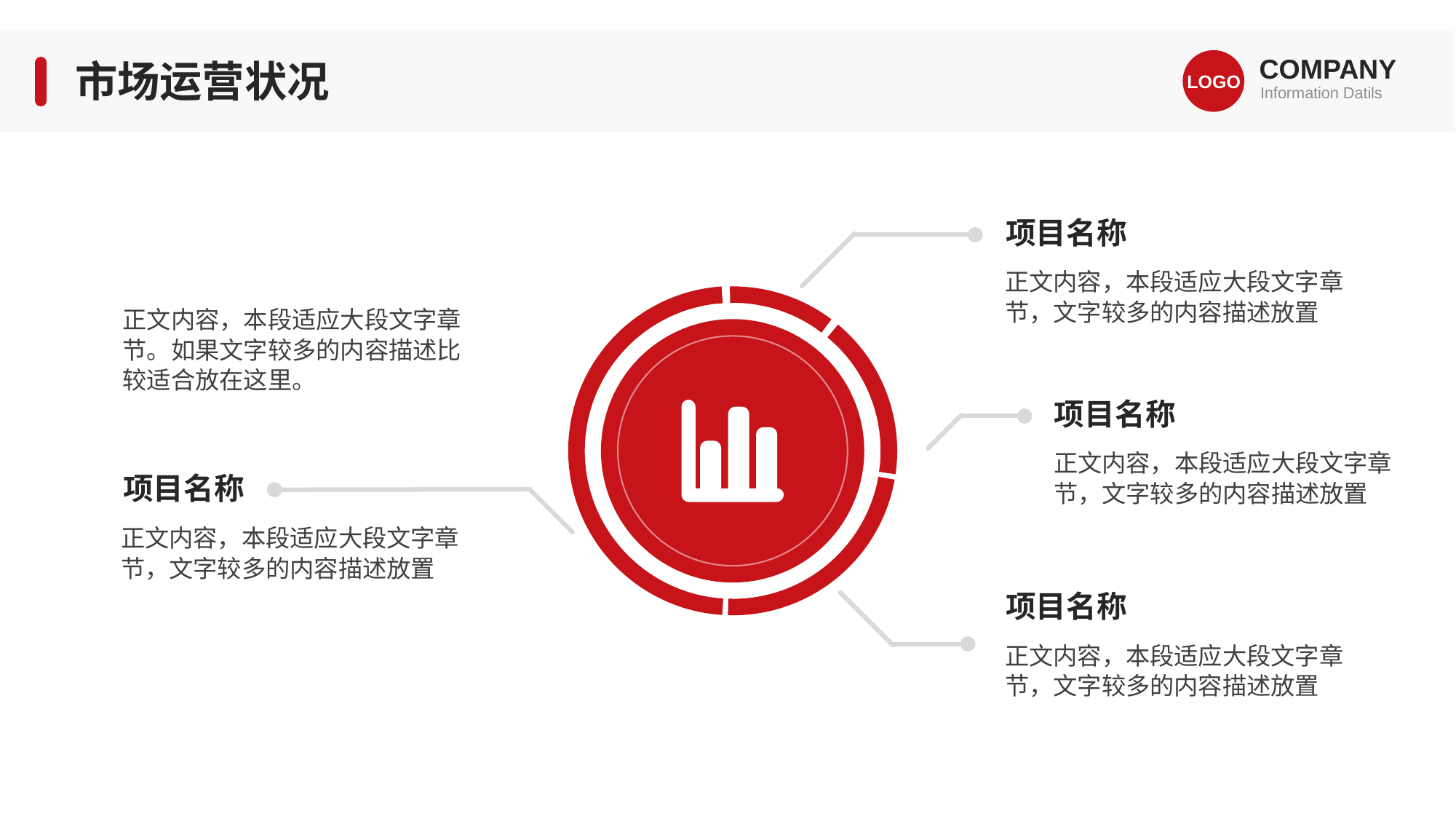

COMPANY
Information Datils

LOGO
市场运营状况
项目名称

正文内容，本段适应大段文字章节，文字较多的内容描述放置

正文内容，本段适应大段文字章节。如果文字较多的内容描述比较适合放在这里。
项目名称

正文内容，本段适应大段文字章节，文字较多的内容描述放置
项目名称

正文内容，本段适应大段文字章节，文字较多的内容描述放置
项目名称

正文内容，本段适应大段文字章节，文字较多的内容描述放置